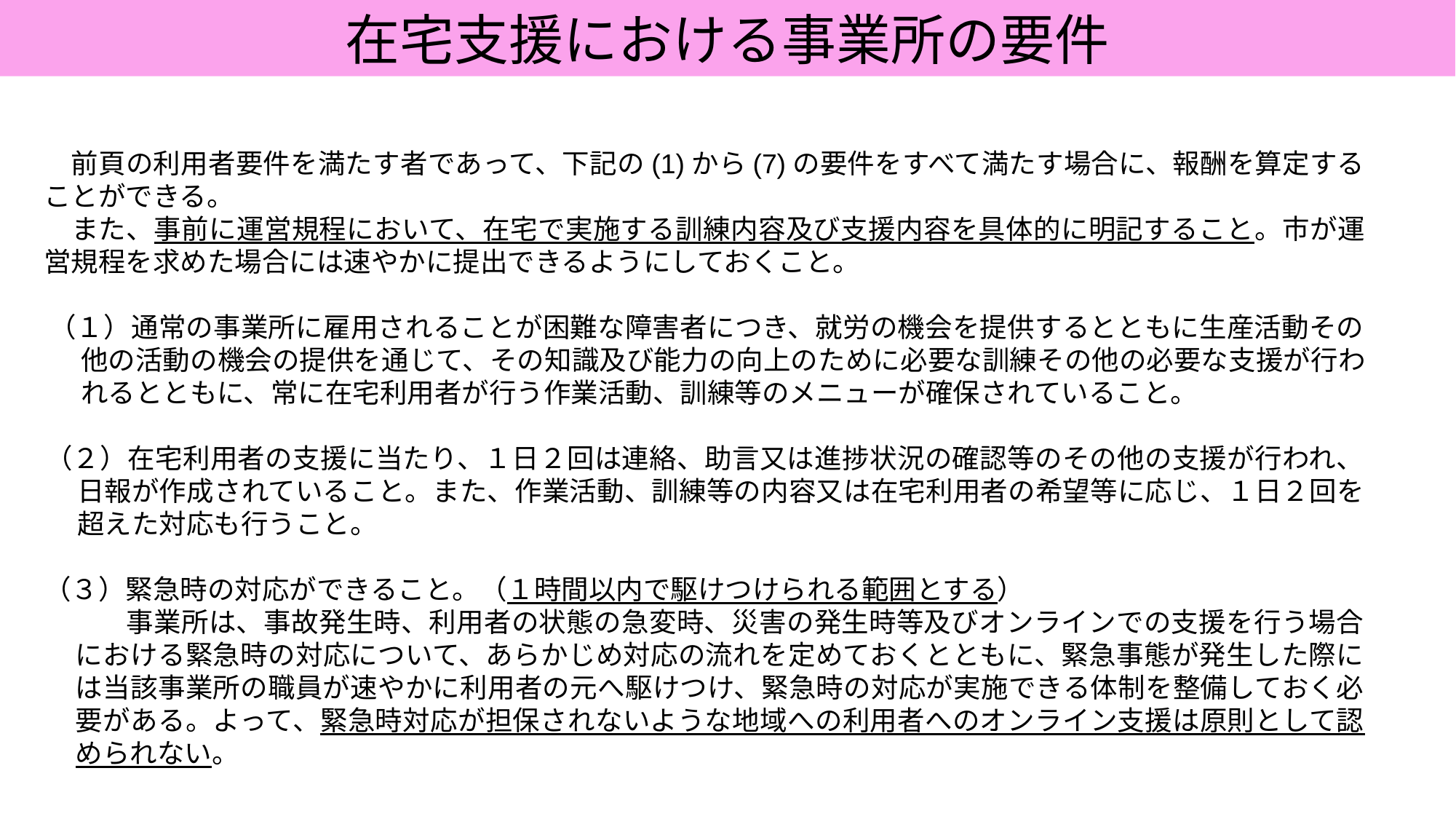

在宅支援における事業所の要件
　前頁の利用者要件を満たす者であって、下記の(1)から(7)の要件をすべて満たす場合に、報酬を算定することができる。
　また、事前に運営規程において、在宅で実施する訓練内容及び支援内容を具体的に明記すること。市が運営規程を求めた場合には速やかに提出できるようにしておくこと。

（１）通常の事業所に雇用されることが困難な障害者につき、就労の機会を提供するとともに生産活動その他の活動の機会の提供を通じて、その知識及び能力の向上のために必要な訓練その他の必要な支援が行われるとともに、常に在宅利用者が行う作業活動、訓練等のメニューが確保されていること。

（２）在宅利用者の支援に当たり、１日２回は連絡、助言又は進捗状況の確認等のその他の支援が行われ、日報が作成されていること。また、作業活動、訓練等の内容又は在宅利用者の希望等に応じ、１日２回を超えた対応も行うこと。

（３）緊急時の対応ができること。（１時間以内で駆けつけられる範囲とする）
　　　事業所は、事故発生時、利用者の状態の急変時、災害の発生時等及びオンラインでの支援を行う場合における緊急時の対応について、あらかじめ対応の流れを定めておくとともに、緊急事態が発生した際には当該事業所の職員が速やかに利用者の元へ駆けつけ、緊急時の対応が実施できる体制を整備しておく必要がある。よって、緊急時対応が担保されないような地域への利用者へのオンライン支援は原則として認められない。